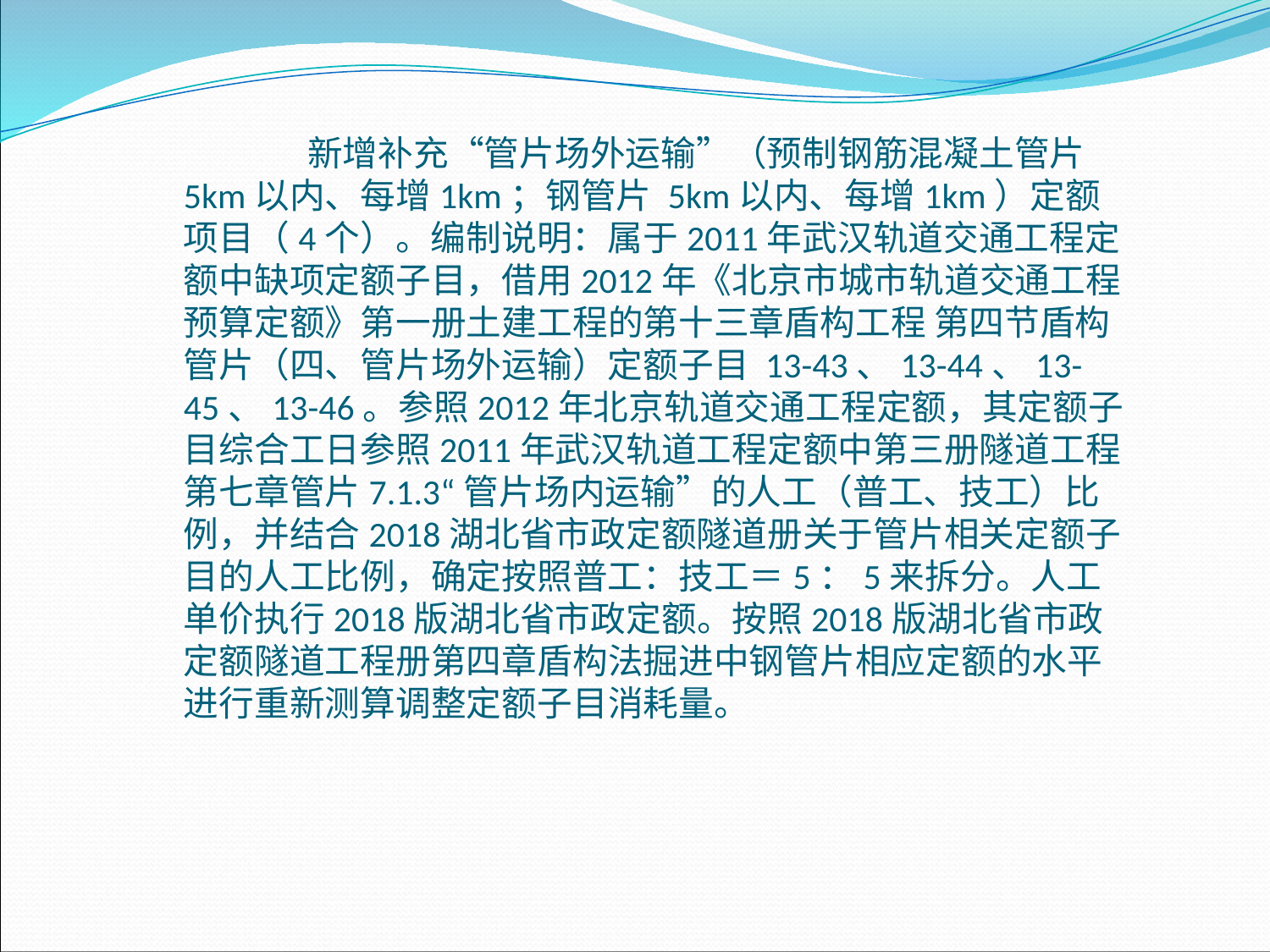

新增补充“管片场外运输”（预制钢筋混凝土管片 5km以内、每增1km；钢管片 5km以内、每增1km）定额项目（4个）。编制说明：属于2011年武汉轨道交通工程定额中缺项定额子目，借用2012年《北京市城市轨道交通工程预算定额》第一册土建工程的第十三章盾构工程 第四节盾构管片（四、管片场外运输）定额子目 13-43、13-44、13-45、13-46。参照2012年北京轨道交通工程定额，其定额子目综合工日参照2011年武汉轨道工程定额中第三册隧道工程第七章管片7.1.3“管片场内运输”的人工（普工、技工）比例，并结合2018湖北省市政定额隧道册关于管片相关定额子目的人工比例，确定按照普工：技工＝5：5来拆分。人工单价执行2018版湖北省市政定额。按照2018版湖北省市政定额隧道工程册第四章盾构法掘进中钢管片相应定额的水平进行重新测算调整定额子目消耗量。
83